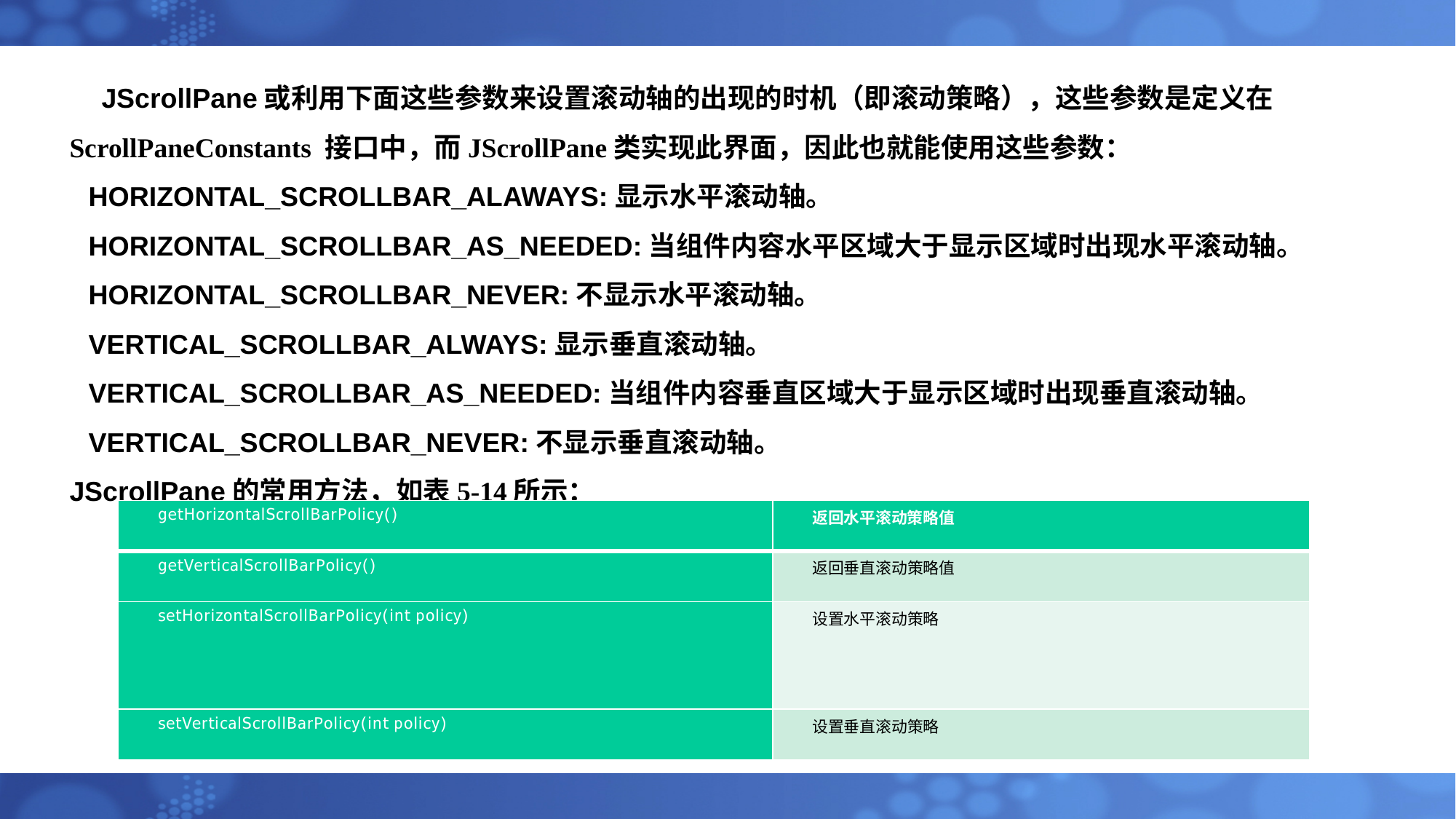

# JScrollPane或利用下面这些参数来设置滚动轴的出现的时机（即滚动策略），这些参数是定义在ScrollPaneConstants 接口中，而JScrollPane类实现此界面，因此也就能使用这些参数： HORIZONTAL_SCROLLBAR_ALAWAYS:显示水平滚动轴。 HORIZONTAL_SCROLLBAR_AS_NEEDED:当组件内容水平区域大于显示区域时出现水平滚动轴。 HORIZONTAL_SCROLLBAR_NEVER:不显示水平滚动轴。 VERTICAL_SCROLLBAR_ALWAYS:显示垂直滚动轴。 VERTICAL_SCROLLBAR_AS_NEEDED:当组件内容垂直区域大于显示区域时出现垂直滚动轴。 VERTICAL_SCROLLBAR_NEVER:不显示垂直滚动轴。 JScrollPane的常用方法，如表5-14所示：
| getHorizontalScrollBarPolicy() | 返回水平滚动策略值 |
| --- | --- |
| getVerticalScrollBarPolicy() | 返回垂直滚动策略值 |
| setHorizontalScrollBarPolicy(int policy) | 设置水平滚动策略 |
| setVerticalScrollBarPolicy(int policy) | 设置垂直滚动策略 |